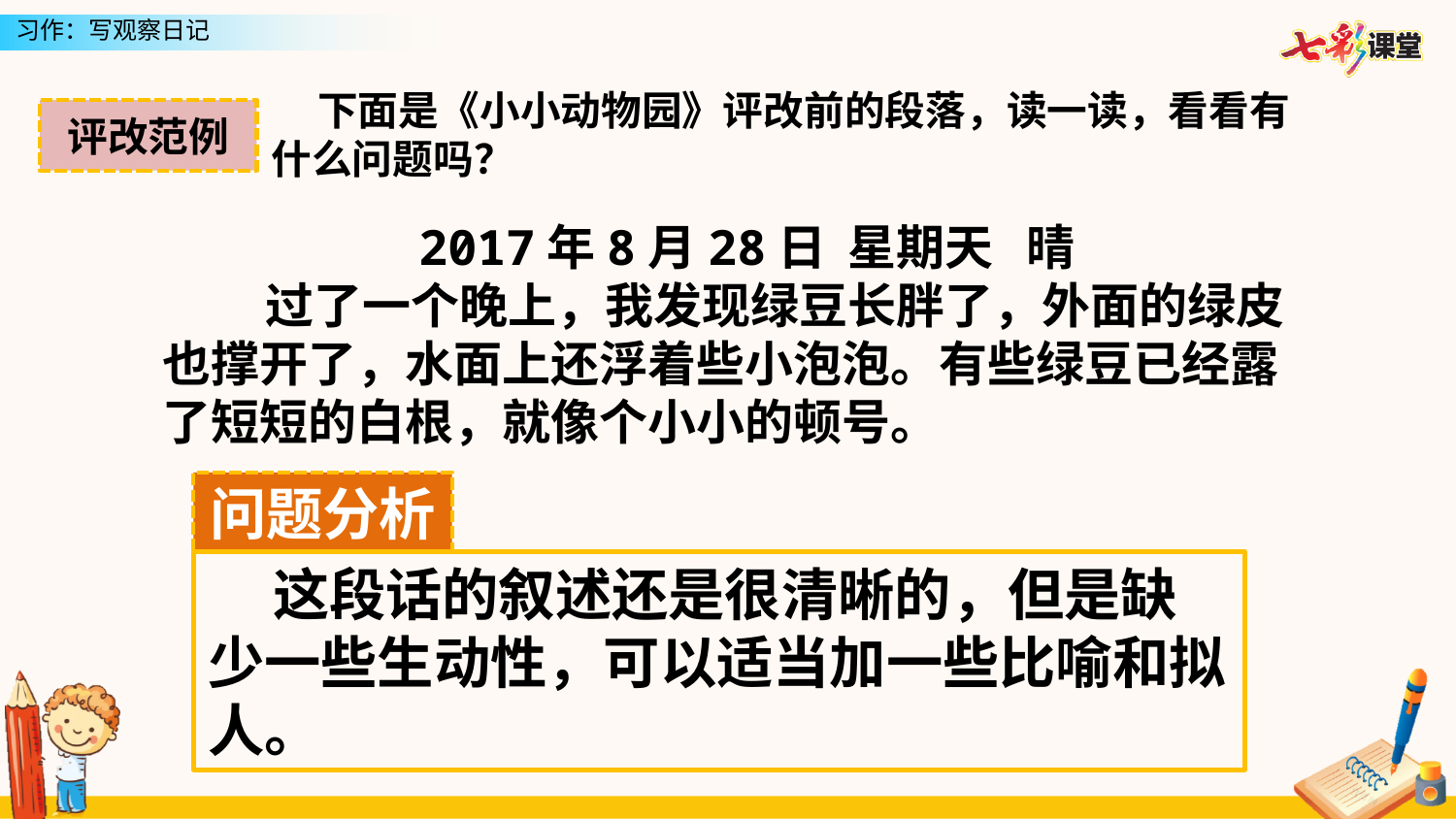

下面是《小小动物园》评改前的段落，读一读，看看有什么问题吗？
评改范例
2017年8月28日  星期天   晴
    过了一个晚上，我发现绿豆长胖了，外面的绿皮也撑开了，水面上还浮着些小泡泡。有些绿豆已经露了短短的白根，就像个小小的顿号。
问题分析
    这段话的叙述还是很清晰的，但是缺少一些生动性，可以适当加一些比喻和拟人。